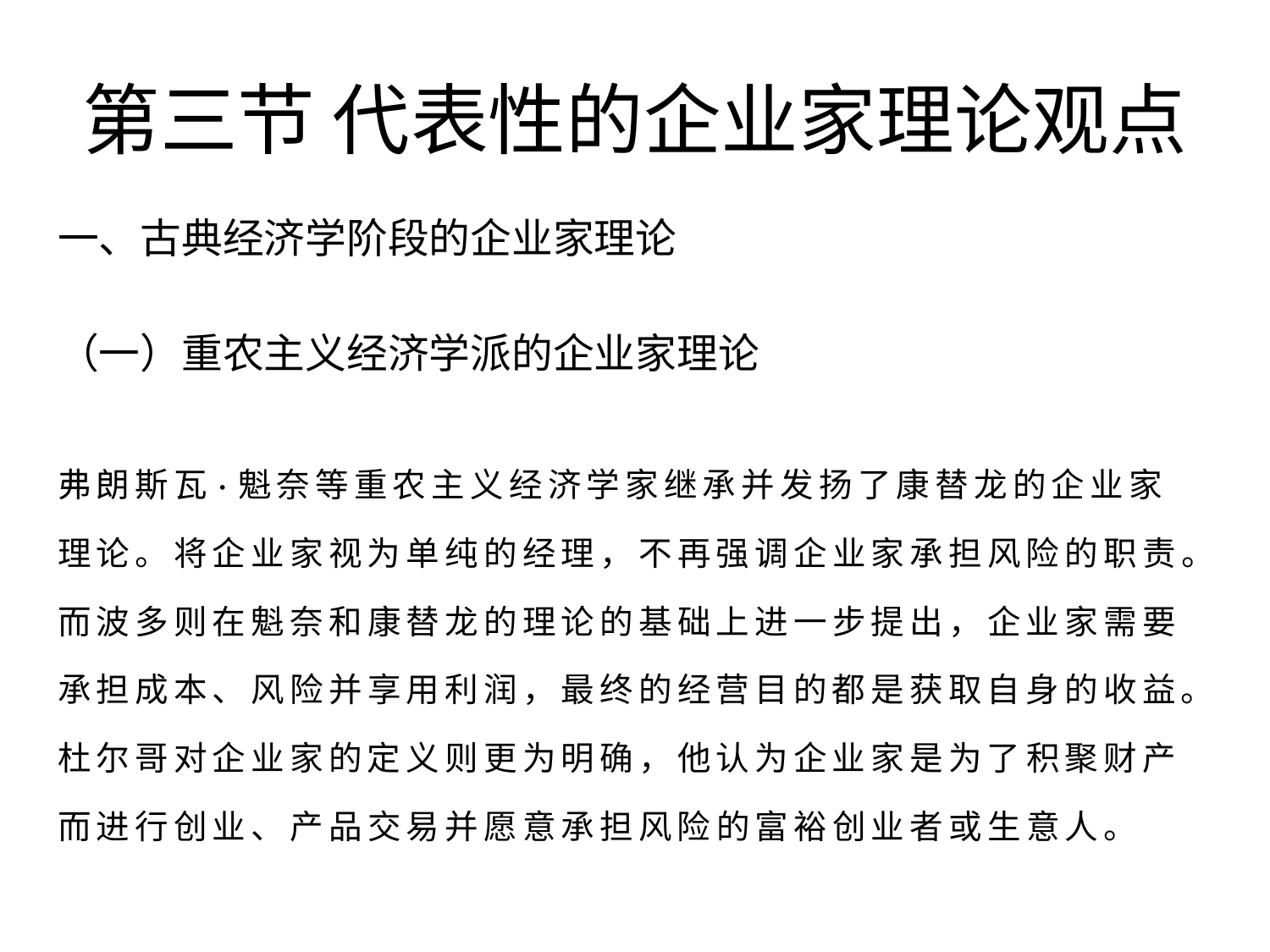

# 第三节 代表性的企业家理论观点
一、古典经济学阶段的企业家理论

（一）重农主义经济学派的企业家理论

弗朗斯瓦·魁奈等重农主义经济学家继承并发扬了康替龙的企业家理论。将企业家视为单纯的经理，不再强调企业家承担风险的职责。而波多则在魁奈和康替龙的理论的基础上进一步提出，企业家需要承担成本、风险并享用利润，最终的经营目的都是获取自身的收益。杜尔哥对企业家的定义则更为明确，他认为企业家是为了积聚财产而进行创业、产品交易并愿意承担风险的富裕创业者或生意人。